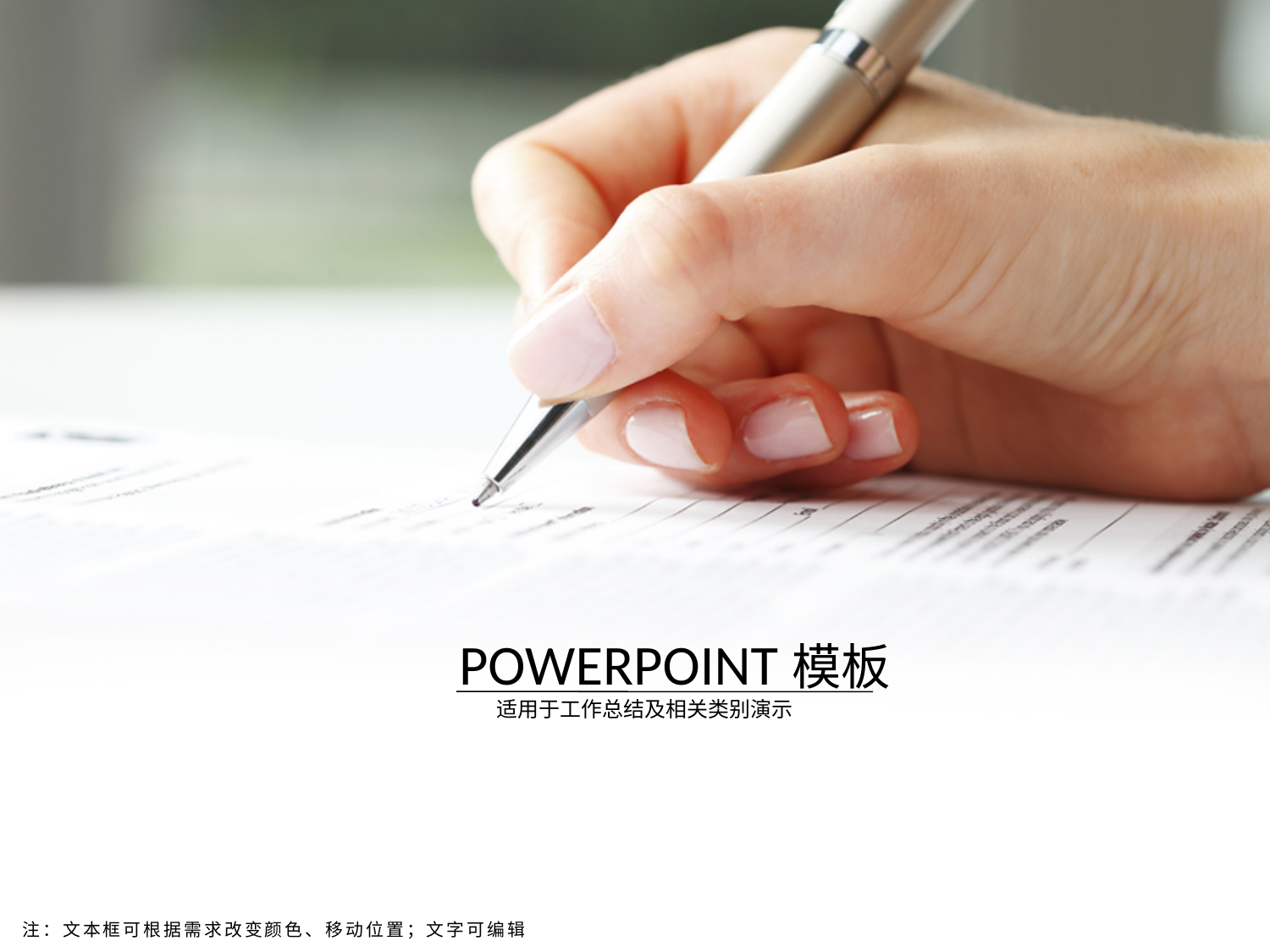

POWERPOINT模板
       适用于工作总结及相关类别演示

注：文本框可根据需求改变颜色、移动位置；文字可编辑